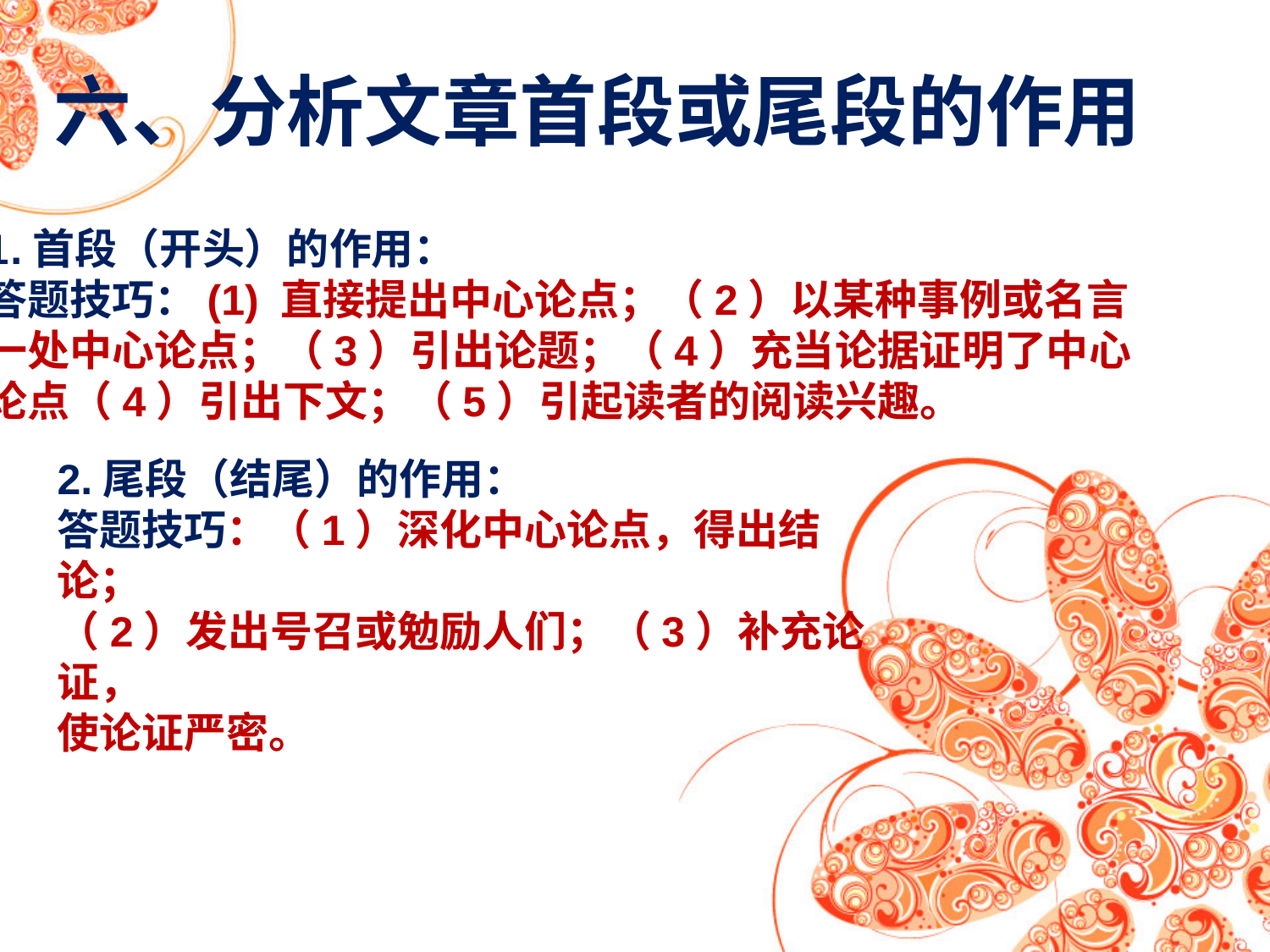

六、分析文章首段或尾段的作用
首段（开头）的作用：
答题技巧：(1) 直接提出中心论点；（2）以某种事例或名言
一处中心论点；（3）引出论题；（4）充当论据证明了中心
论点（4）引出下文；（5）引起读者的阅读兴趣。
2.尾段（结尾）的作用：
答题技巧：（1）深化中心论点，得出结论；
（2）发出号召或勉励人们；（3）补充论证，
使论证严密。